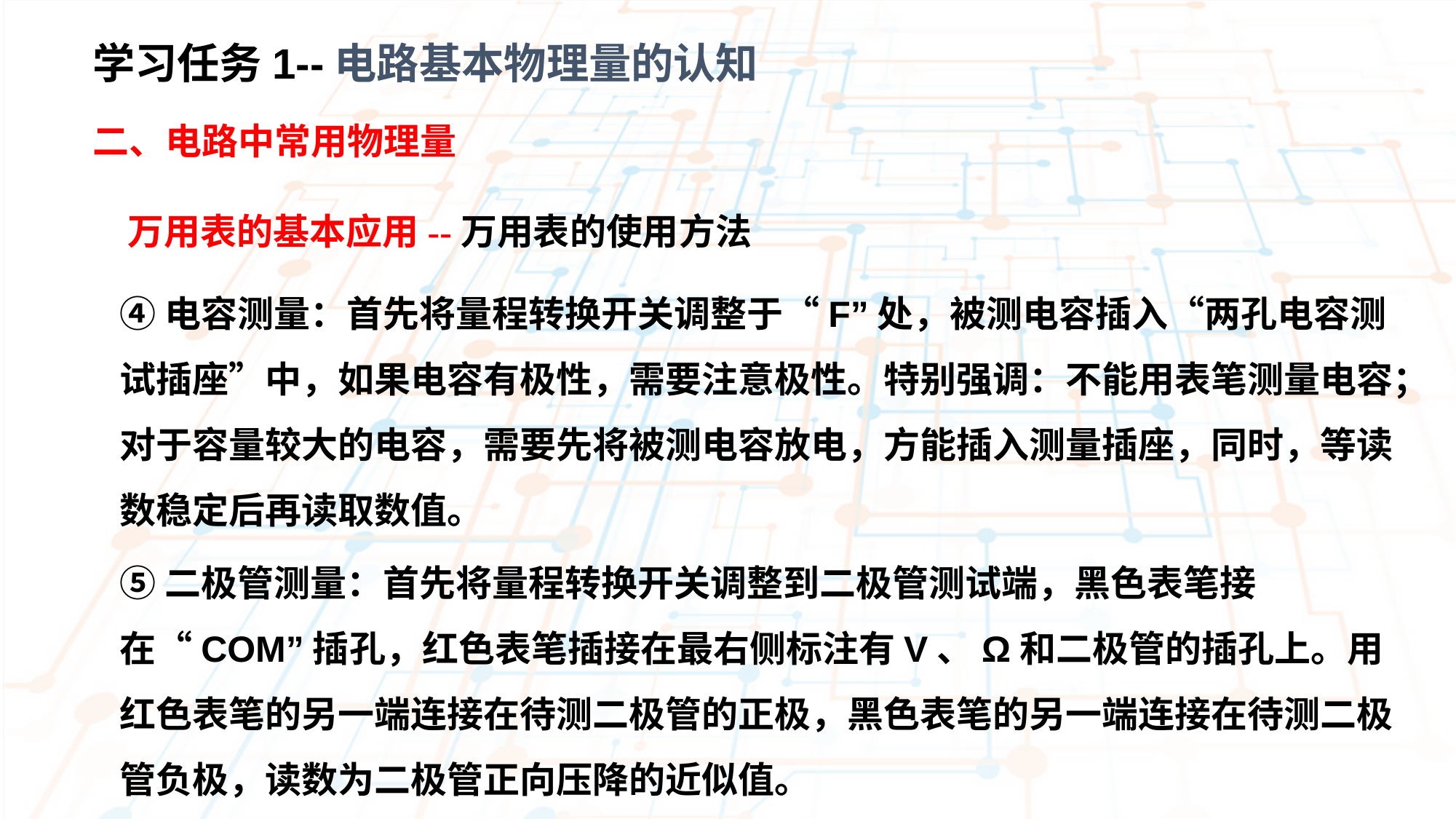

学习任务1--电路基本物理量的认知
二、电路中常用物理量

 万用表的基本应用--万用表的使用方法

④电容测量：首先将量程转换开关调整于“F”处，被测电容插入“两孔电容测试插座”中，如果电容有极性，需要注意极性。特别强调：不能用表笔测量电容；对于容量较大的电容，需要先将被测电容放电，方能插入测量插座，同时，等读数稳定后再读取数值。
⑤二极管测量：首先将量程转换开关调整到二极管测试端，黑色表笔接在“COM”插孔，红色表笔插接在最右侧标注有V、Ω和二极管的插孔上。用红色表笔的另一端连接在待测二极管的正极，黑色表笔的另一端连接在待测二极管负极，读数为二极管正向压降的近似值。